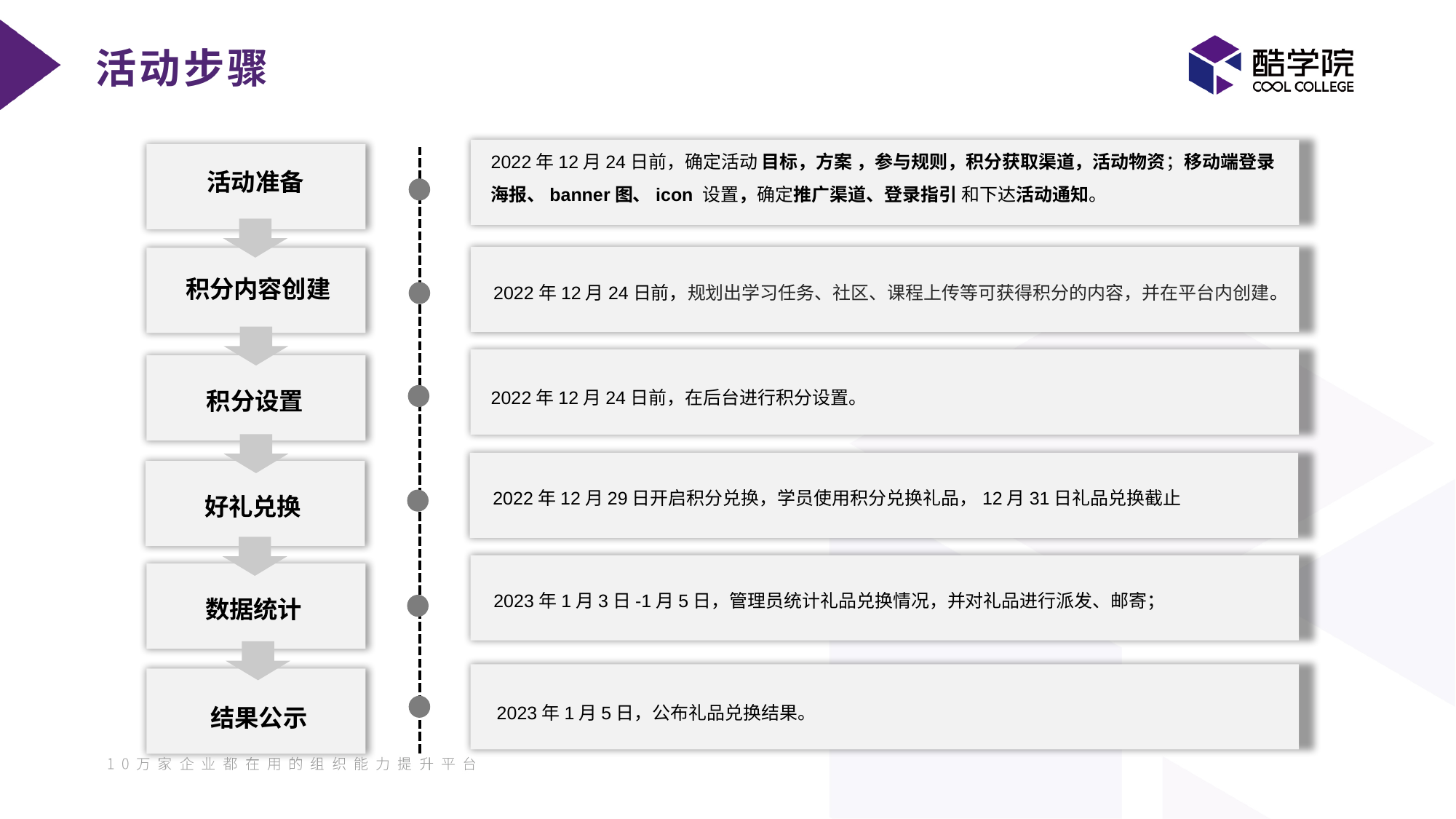

活动步骤
2022年12月24日前，确定活动 目标，方案 ，参与规则，积分获取渠道，活动物资；移动端登录海报、banner图、icon 设置，确定推广渠道、登录指引 和下达活动通知。

活动准备

积分内容创建
2022年12月24日前，规划出学习任务、社区、课程上传等可获得积分的内容，并在平台内创建。

积分设置
2022年12月24日前，在后台进行积分设置。

2023年1月3日-1月5日，管理员统计礼品兑换情况，并对礼品进行派发、邮寄；
数据统计

结果公示
2023年1月5日，公布礼品兑换结果。

2022年12月29日开启积分兑换，学员使用积分兑换礼品，12月31日礼品兑换截止
好礼兑换